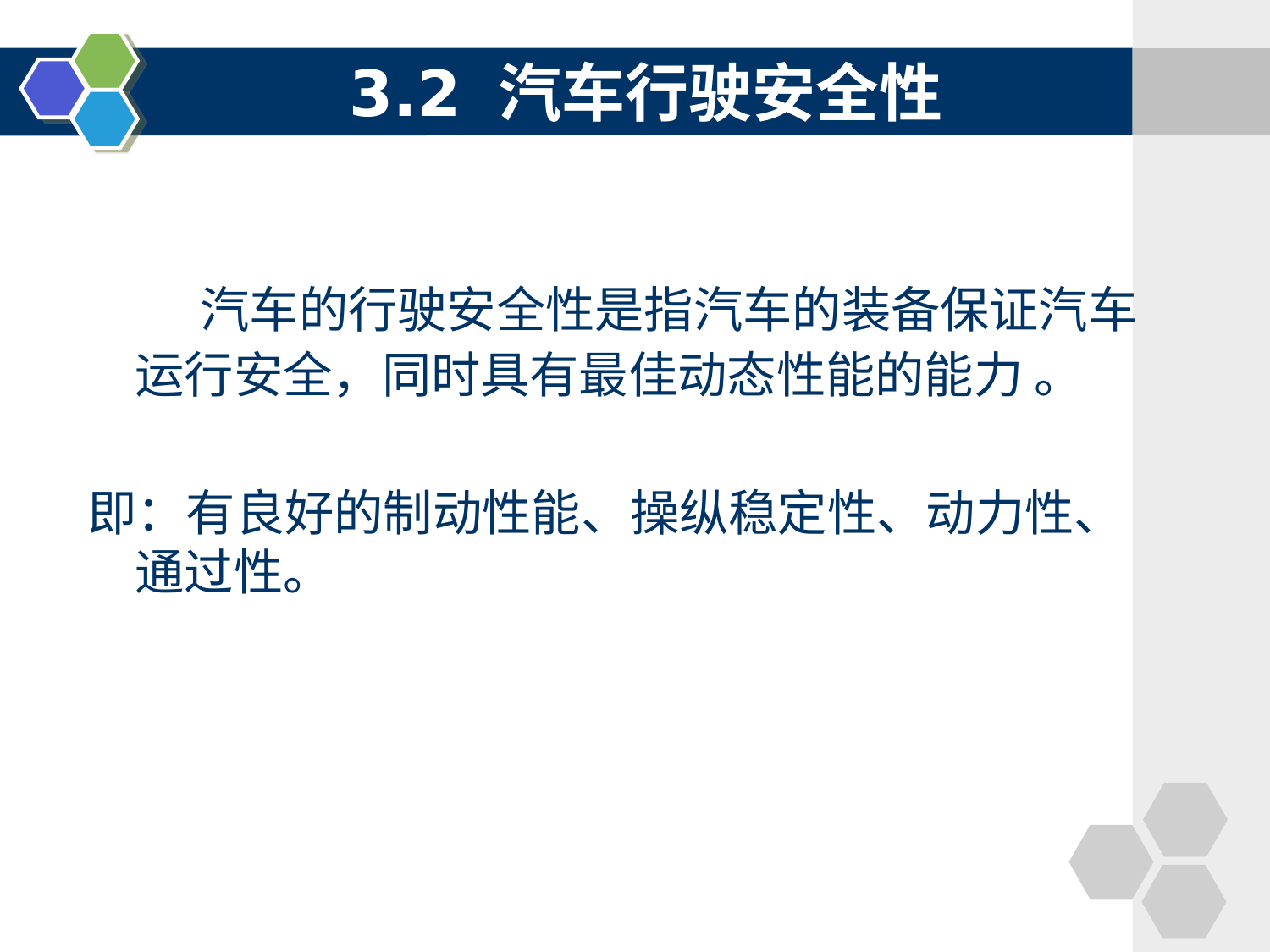

3.2 汽车行驶安全性
         汽车的行驶安全性是指汽车的装备保证汽车运行安全，同时具有最佳动态性能的能力 。

即：有良好的制动性能、操纵稳定性、动力性、通过性。